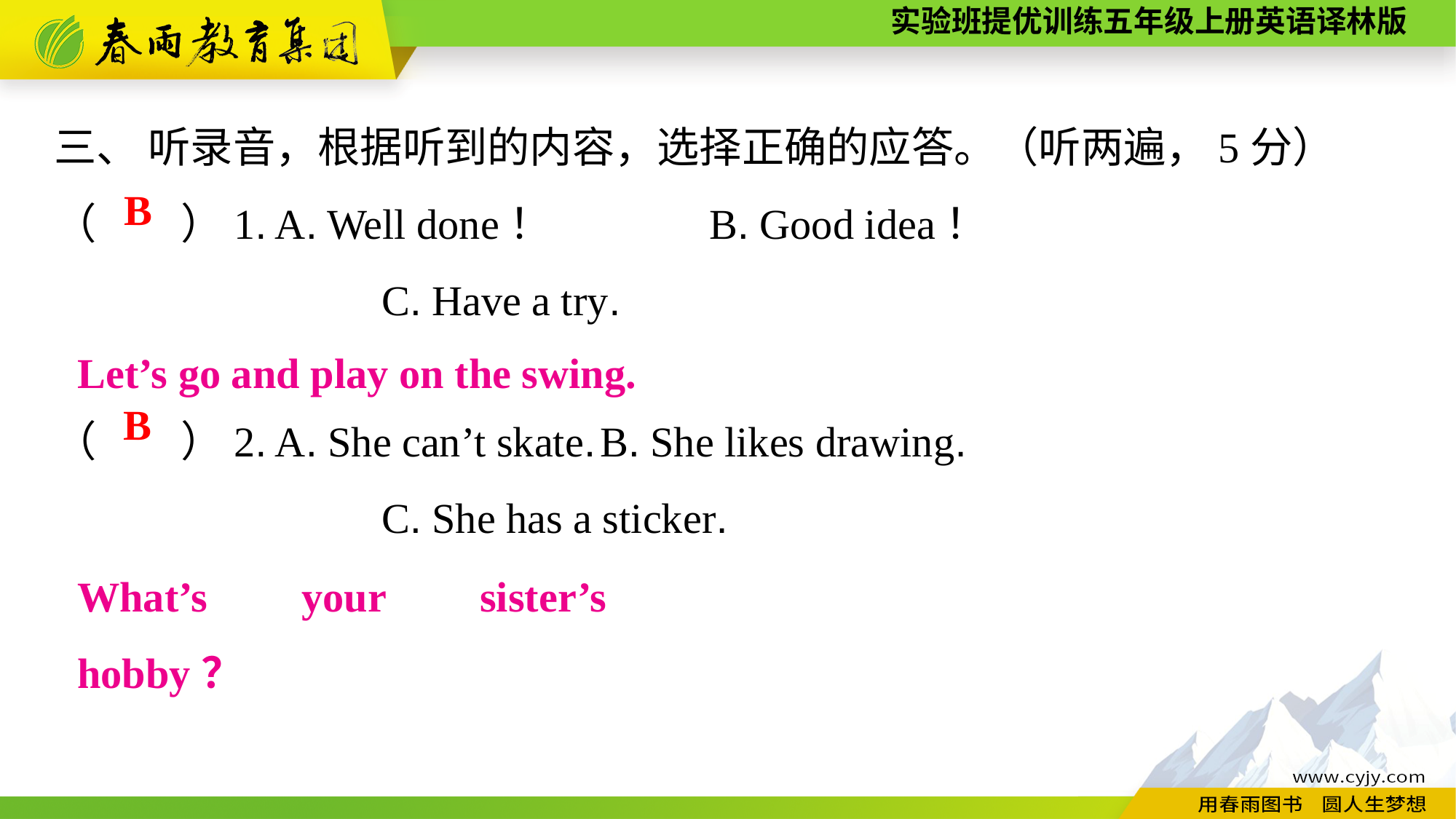

三、 听录音，根据听到的内容，选择正确的应答。（听两遍，5分）
（　　）1. A. Well done！		B. Good idea！
			C. Have a try.

（　　）2. A. She can’t skate.	B. She likes drawing.
			C. She has a sticker.
B
Let’s go and play on the swing.
B
What’s your sister’s hobby？